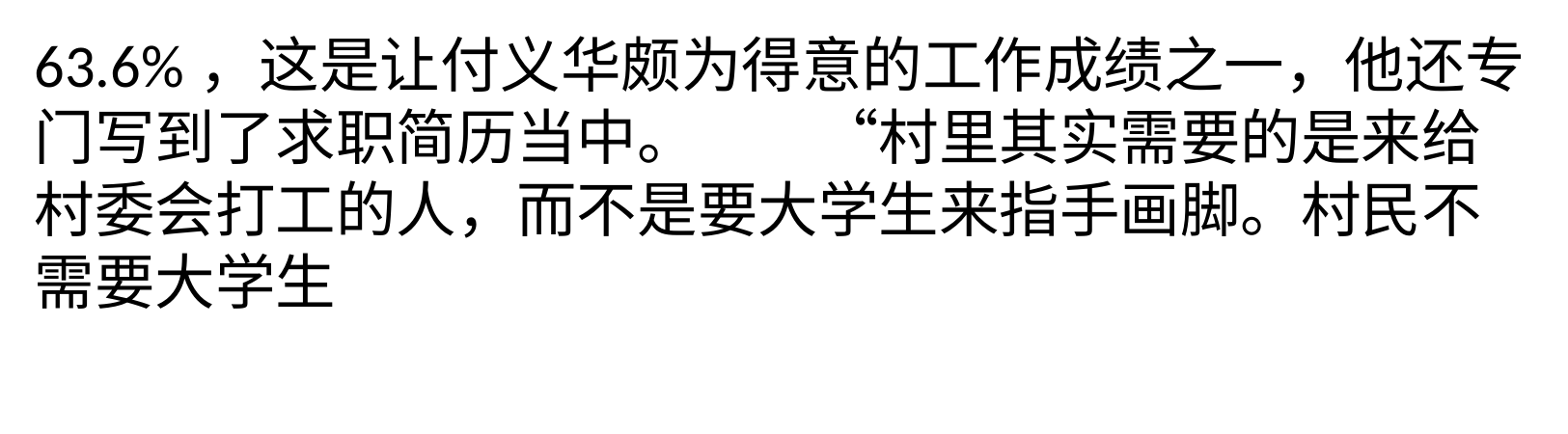

63.6%，这是让付义华颇为得意的工作成绩之一，他还专门写到了求职简历当中。　　“村里其实需要的是来给村委会打工的人，而不是要大学生来指手画脚。村民不需要大学生